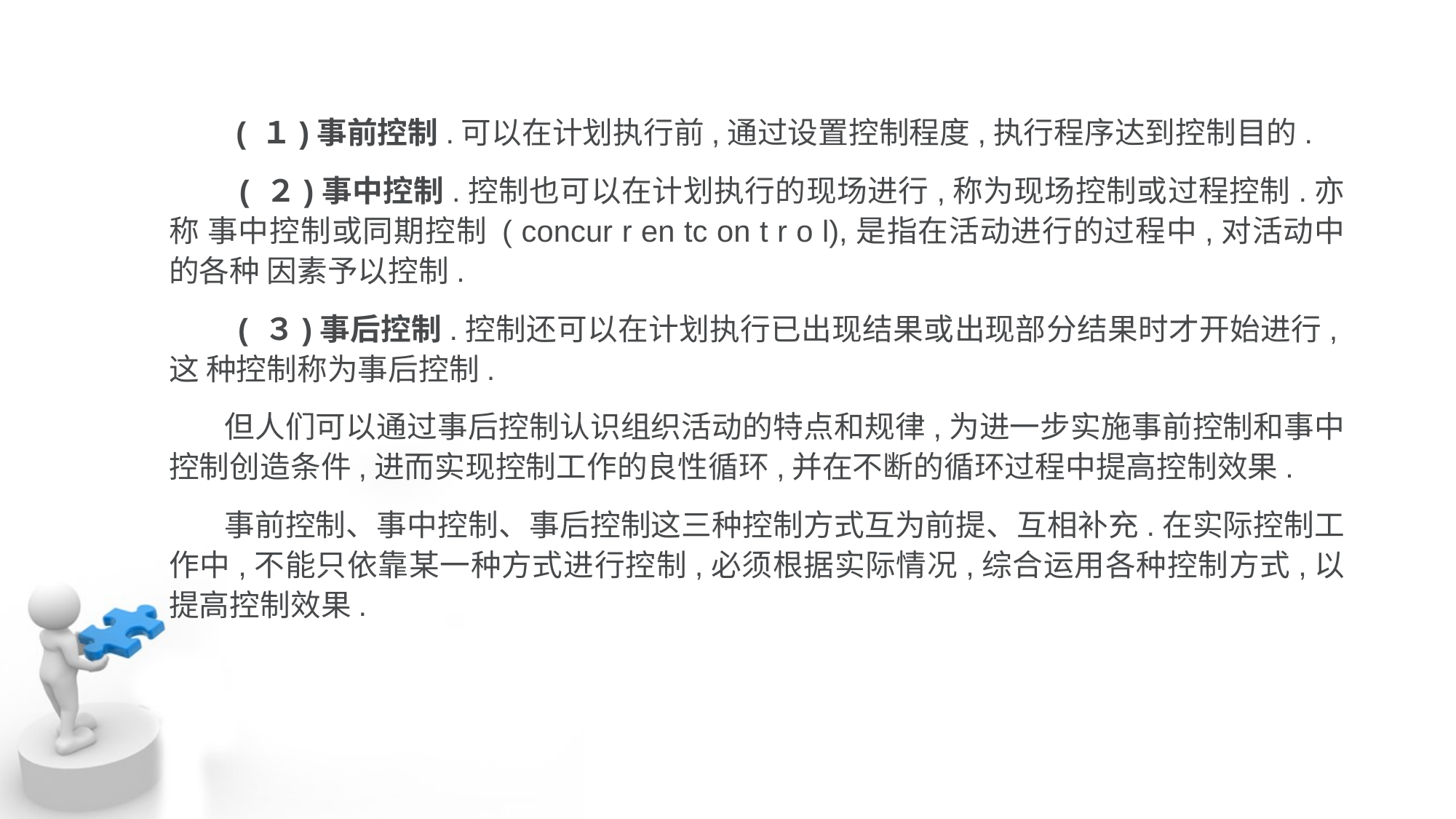

( １)事前控制.可以在计划执行前,通过设置控制程度,执行程序达到控制目的.
        ( ２)事中控制.控制也可以在计划执行的现场进行,称为现场控制或过程控制.亦称 事中控制或同期控制 ( concur r en tc on t r o l),是指在活动进行的过程中,对活动中的各种 因素予以控制.
        ( ３)事后控制.控制还可以在计划执行已出现结果或出现部分结果时才开始进行,这 种控制称为事后控制.
       但人们可以通过事后控制认识组织活动的特点和规律,为进一步实施事前控制和事中 控制创造条件,进而实现控制工作的良性循环,并在不断的循环过程中提高控制效果.
       事前控制、事中控制、事后控制这三种控制方式互为前提、互相补充.在实际控制工 作中,不能只依靠某一种方式进行控制,必须根据实际情况,综合运用各种控制方式,以 提高控制效果.